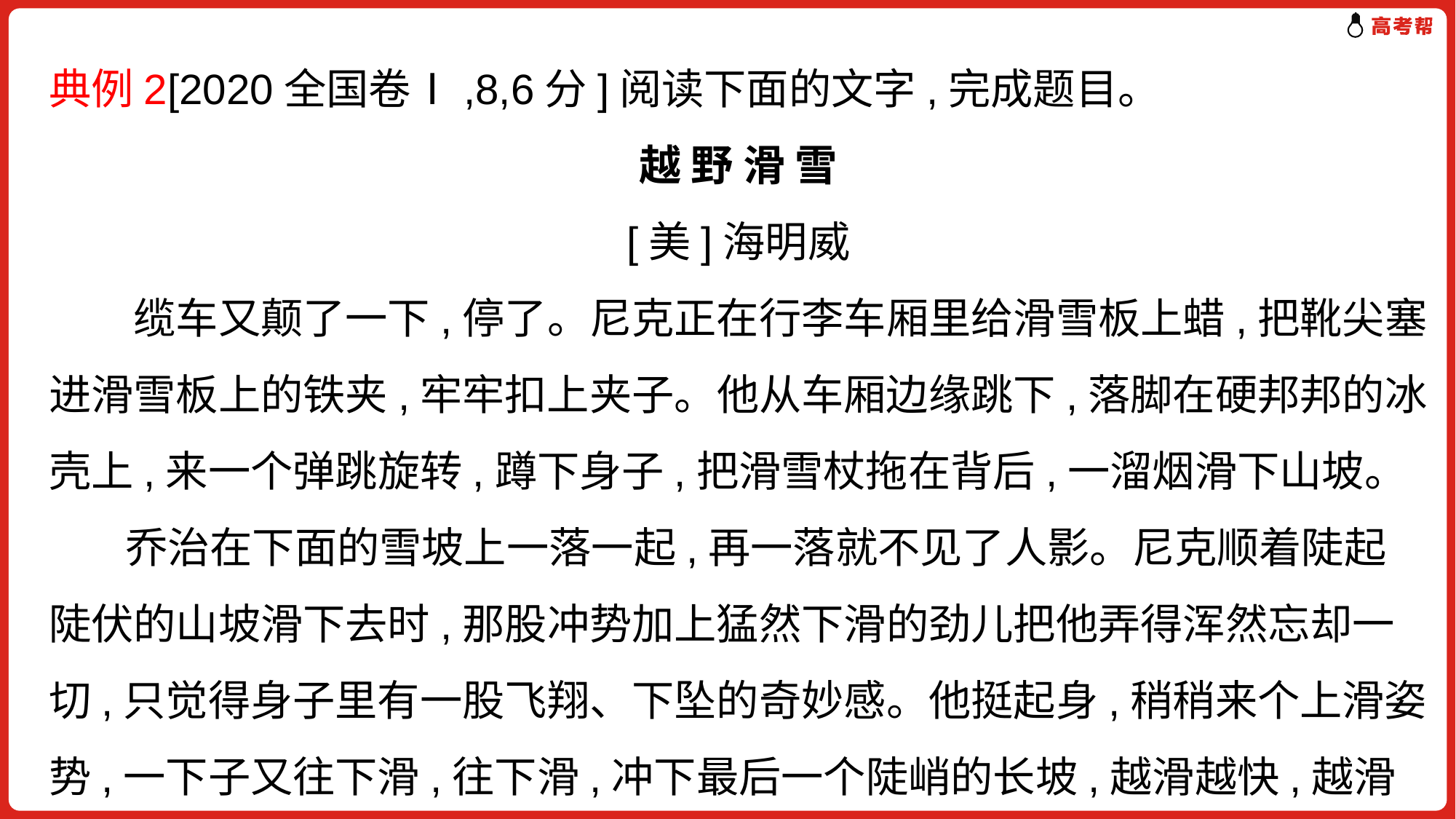

典例2[2020全国卷Ⅰ,8,6分]阅读下面的文字,完成题目。
越 野 滑 雪
[美]海明威
　　缆车又颠了一下,停了。尼克正在行李车厢里给滑雪板上蜡,把靴尖塞进滑雪板上的铁夹,牢牢扣上夹子。他从车厢边缘跳下,落脚在硬邦邦的冰壳上,来一个弹跳旋转,蹲下身子,把滑雪杖拖在背后,一溜烟滑下山坡。
       乔治在下面的雪坡上一落一起,再一落就不见了人影。尼克顺着陡起陡伏的山坡滑下去时,那股冲势加上猛然下滑的劲儿把他弄得浑然忘却一切,只觉得身子里有一股飞翔、下坠的奇妙感。他挺起身,稍稍来个上滑姿势,一下子又往下滑,往下滑,冲下最后一个陡峭的长坡,越滑越快,越滑越快,  雪坡似